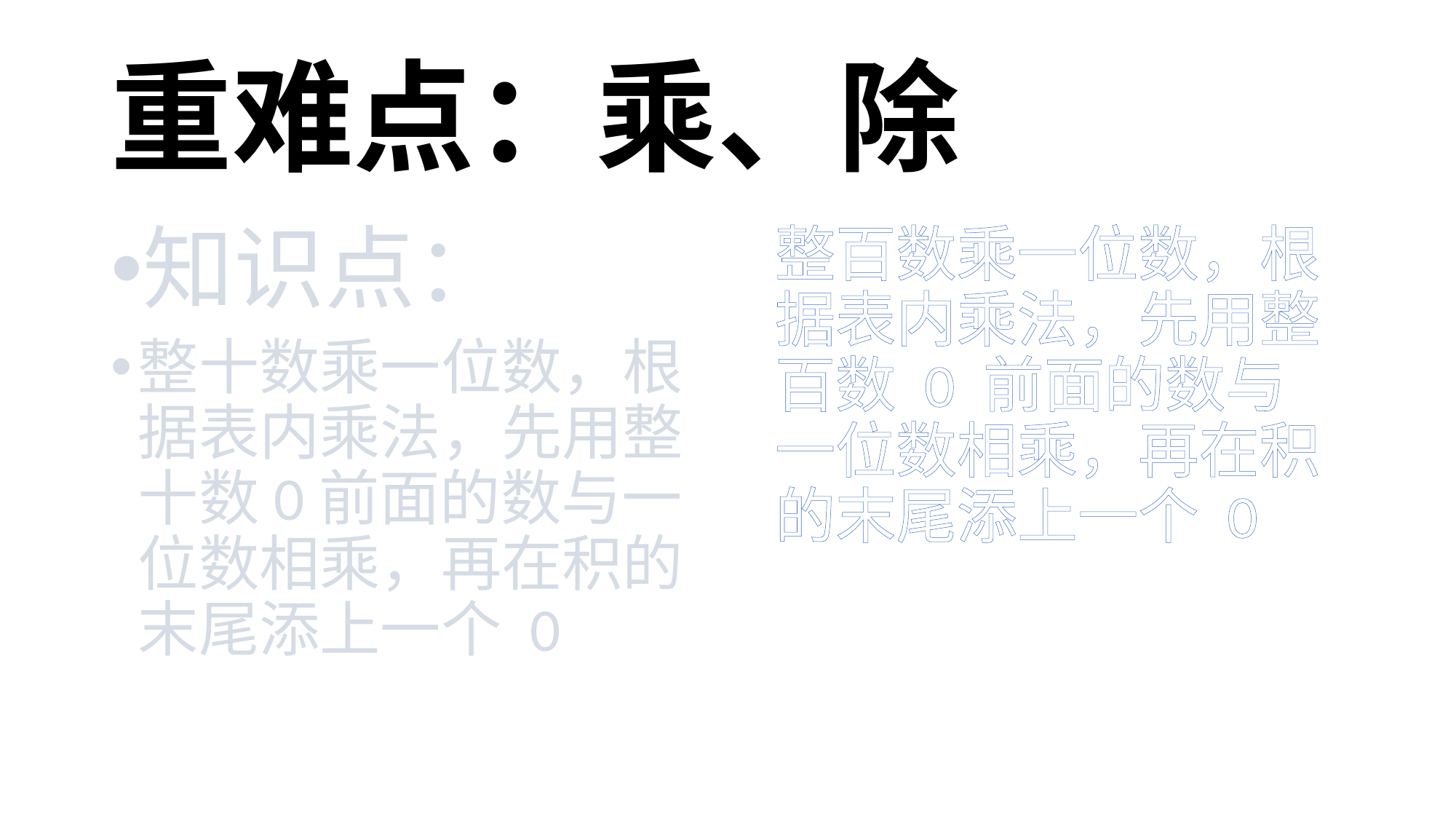

# 重难点：乘、除
知识点：
整十数乘一位数，根据表内乘法，先用整十数0前面的数与一位数相乘，再在积的末尾添上一个 0
整百数乘一位数，根据表内乘法，先用整百数 0 前面的数与一位数相乘，再在积的末尾添上一个 0